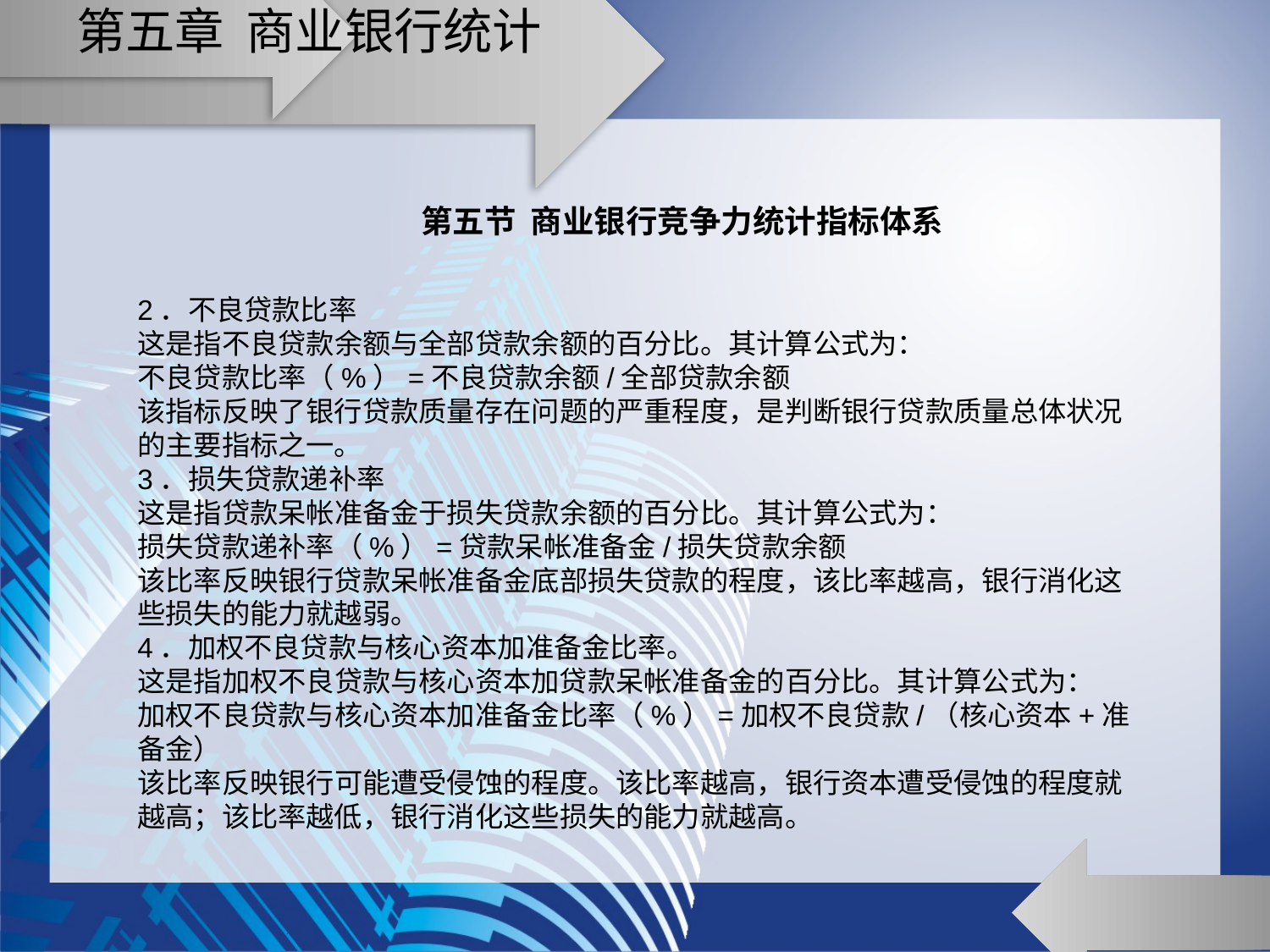

# 第五章  商业银行统计
第五节  商业银行竞争力统计指标体系
2．不良贷款比率
这是指不良贷款余额与全部贷款余额的百分比。其计算公式为：
不良贷款比率（%）=不良贷款余额/全部贷款余额
该指标反映了银行贷款质量存在问题的严重程度，是判断银行贷款质量总体状况的主要指标之一。
3．损失贷款递补率
这是指贷款呆帐准备金于损失贷款余额的百分比。其计算公式为：
损失贷款递补率（%）=贷款呆帐准备金/损失贷款余额
该比率反映银行贷款呆帐准备金底部损失贷款的程度，该比率越高，银行消化这些损失的能力就越弱。
4．加权不良贷款与核心资本加准备金比率。
这是指加权不良贷款与核心资本加贷款呆帐准备金的百分比。其计算公式为：
加权不良贷款与核心资本加准备金比率（%）=加权不良贷款/（核心资本+准备金）
该比率反映银行可能遭受侵蚀的程度。该比率越高，银行资本遭受侵蚀的程度就越高；该比率越低，银行消化这些损失的能力就越高。